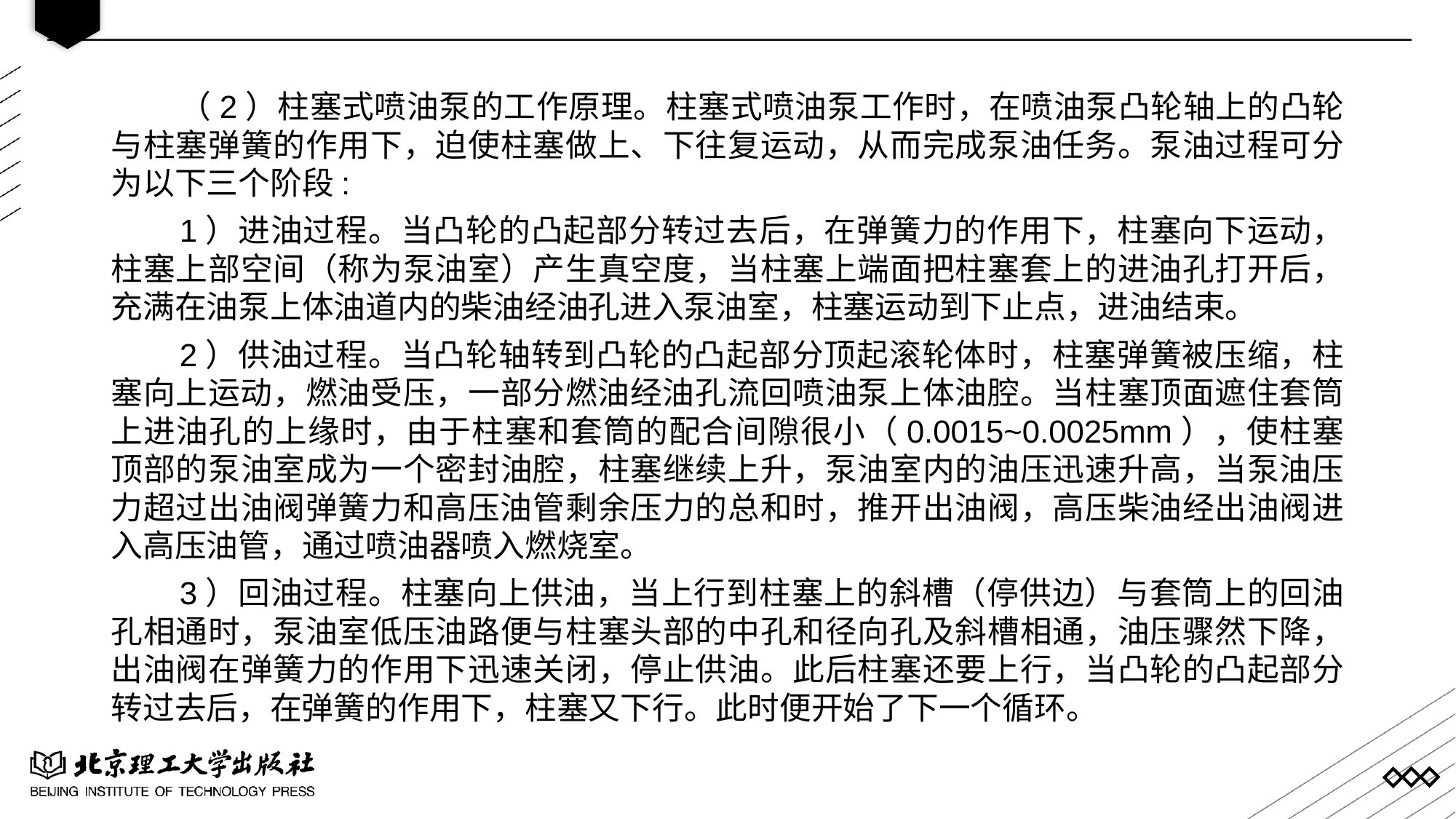

（2）柱塞式喷油泵的工作原理。柱塞式喷油泵工作时，在喷油泵凸轮轴上的凸轮与柱塞弹簧的作用下，迫使柱塞做上、下往复运动，从而完成泵油任务。泵油过程可分为以下三个阶段:
1）进油过程。当凸轮的凸起部分转过去后，在弹簧力的作用下，柱塞向下运动，柱塞上部空间（称为泵油室）产生真空度，当柱塞上端面把柱塞套上的进油孔打开后，充满在油泵上体油道内的柴油经油孔进入泵油室，柱塞运动到下止点，进油结束。
2）供油过程。当凸轮轴转到凸轮的凸起部分顶起滚轮体时，柱塞弹簧被压缩，柱塞向上运动，燃油受压，一部分燃油经油孔流回喷油泵上体油腔。当柱塞顶面遮住套筒上进油孔的上缘时，由于柱塞和套筒的配合间隙很小（0.0015~0.0025mm），使柱塞顶部的泵油室成为一个密封油腔，柱塞继续上升，泵油室内的油压迅速升高，当泵油压力超过出油阀弹簧力和高压油管剩余压力的总和时，推开出油阀，高压柴油经出油阀进入高压油管，通过喷油器喷入燃烧室。
3）回油过程。柱塞向上供油，当上行到柱塞上的斜槽（停供边）与套筒上的回油孔相通时，泵油室低压油路便与柱塞头部的中孔和径向孔及斜槽相通，油压骤然下降，出油阀在弹簧力的作用下迅速关闭，停止供油。此后柱塞还要上行，当凸轮的凸起部分转过去后，在弹簧的作用下，柱塞又下行。此时便开始了下一个循环。